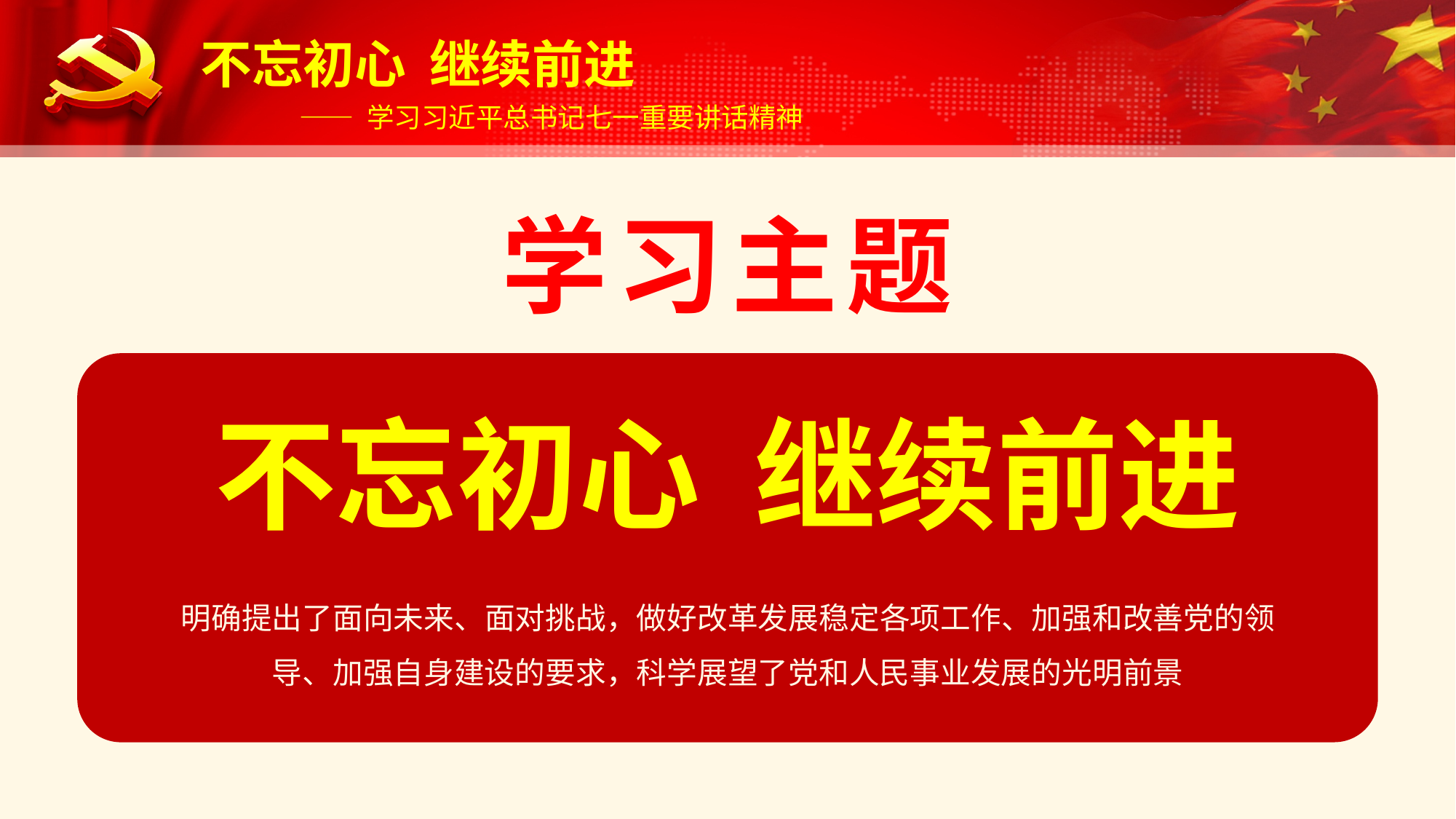

学习主题

不忘初心  继续前进
明确提出了面向未来、面对挑战，做好改革发展稳定各项工作、加强和改善党的领导、加强自身建设的要求，科学展望了党和人民事业发展的光明前景